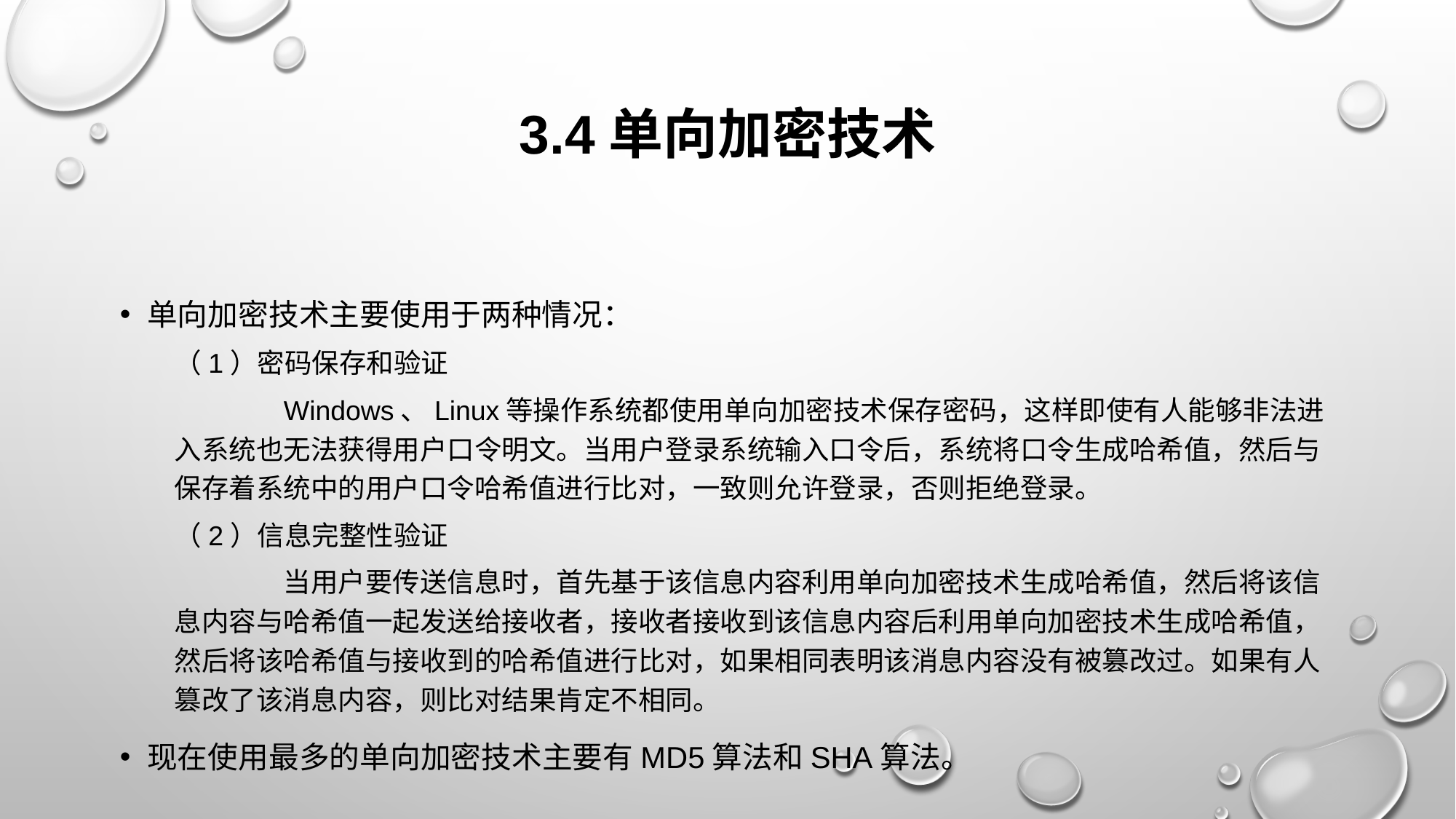

# 3.4单向加密技术
单向加密技术主要使用于两种情况：
（1）密码保存和验证
	Windows、Linux等操作系统都使用单向加密技术保存密码，这样即使有人能够非法进入系统也无法获得用户口令明文。当用户登录系统输入口令后，系统将口令生成哈希值，然后与保存着系统中的用户口令哈希值进行比对，一致则允许登录，否则拒绝登录。
（2）信息完整性验证
	当用户要传送信息时，首先基于该信息内容利用单向加密技术生成哈希值，然后将该信息内容与哈希值一起发送给接收者，接收者接收到该信息内容后利用单向加密技术生成哈希值，然后将该哈希值与接收到的哈希值进行比对，如果相同表明该消息内容没有被篡改过。如果有人篡改了该消息内容，则比对结果肯定不相同。
现在使用最多的单向加密技术主要有MD5算法和SHA算法。